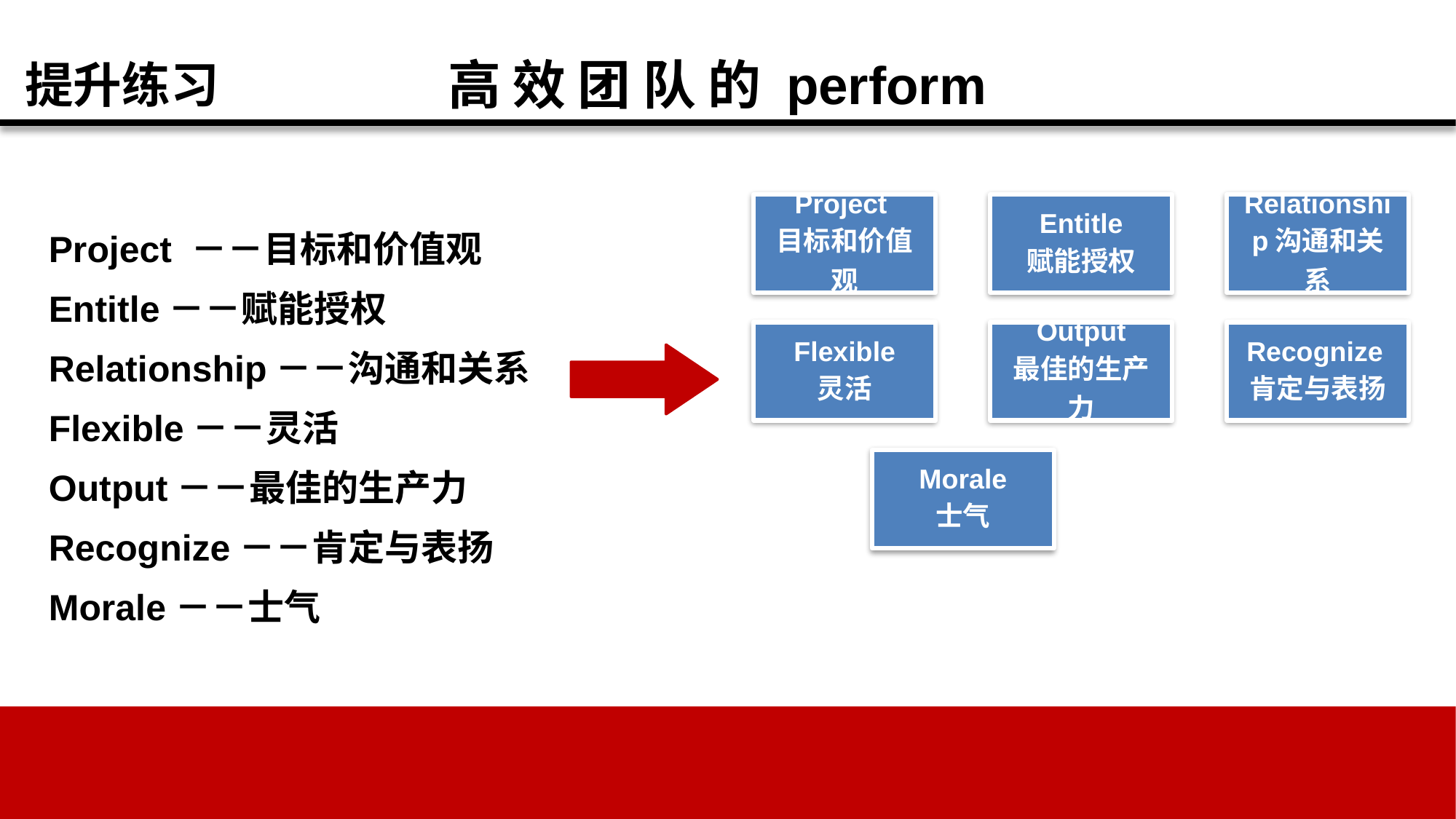

高 效 团 队 的 perform
提升练习
Project
目标和价值观
Entitle
赋能授权
Relationship沟通和关系
Flexible
灵活
Output
最佳的生产力
Recognize肯定与表扬
Morale
士气
Project －－目标和价值观
Entitle－－赋能授权
Relationship－－沟通和关系
Flexible－－灵活
Output－－最佳的生产力
Recognize－－肯定与表扬
Morale－－士气